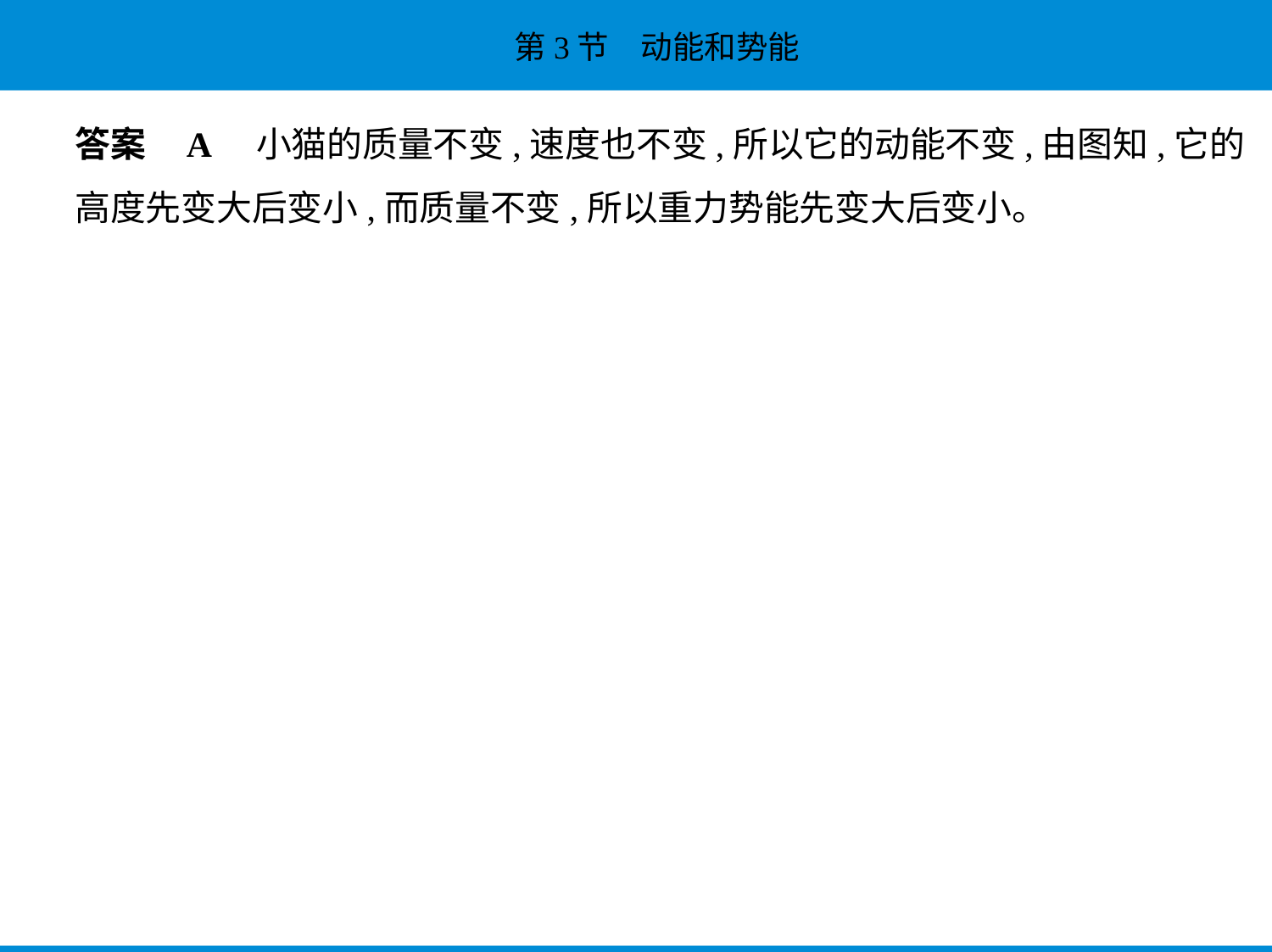

答案    A　小猫的质量不变,速度也不变,所以它的动能不变,由图知,它的
高度先变大后变小,而质量不变,所以重力势能先变大后变小。